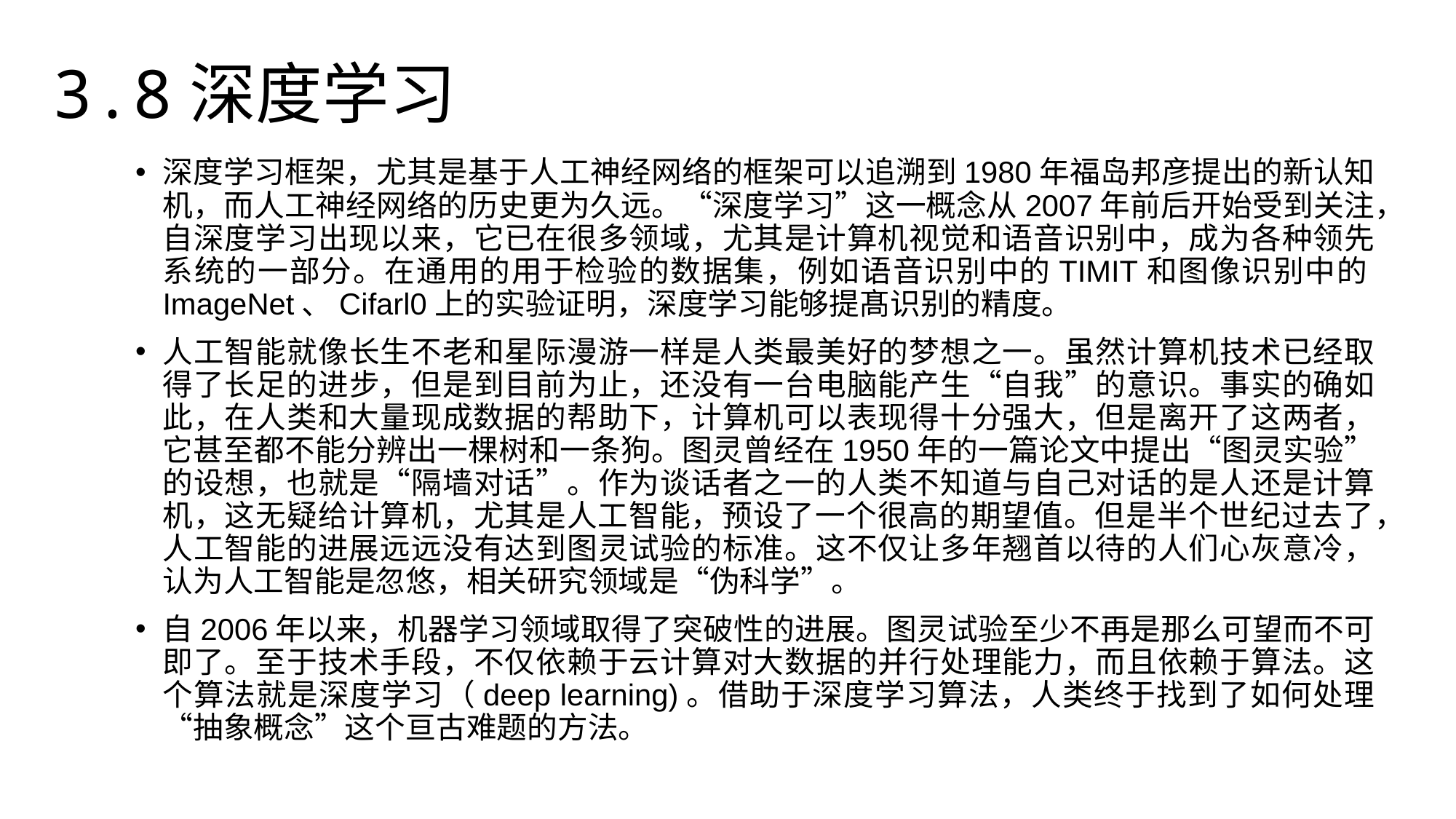

3.8深度学习
深度学习框架，尤其是基于人工神经网络的框架可以追溯到1980年福岛邦彦提出的新认知机，而人工神经网络的历史更为久远。“深度学习”这一概念从2007年前后开始受到关注，自深度学习出现以来，它已在很多领域，尤其是计算机视觉和语音识别中，成为各种领先系统的一部分。在通用的用于检验的数据集，例如语音识别中的TIMIT和图像识别中的ImageNet、Cifarl0上的实验证明，深度学习能够提髙识别的精度。
人工智能就像长生不老和星际漫游一样是人类最美好的梦想之一。虽然计算机技术已经取得了长足的进步，但是到目前为止，还没有一台电脑能产生“自我”的意识。事实的确如此，在人类和大量现成数据的帮助下，计算机可以表现得十分强大，但是离开了这两者，它甚至都不能分辨出一棵树和一条狗。图灵曾经在1950年的一篇论文中提出“图灵实验”的设想，也就是“隔墙对话”。作为谈话者之一的人类不知道与自己对话的是人还是计算机，这无疑给计算机，尤其是人工智能，预设了一个很高的期望值。但是半个世纪过去了，人工智能的进展远远没有达到图灵试验的标准。这不仅让多年翘首以待的人们心灰意冷，认为人工智能是忽悠，相关研究领域是“伪科学”。
自2006年以来，机器学习领域取得了突破性的进展。图灵试验至少不再是那么可望而不可即了。至于技术手段，不仅依赖于云计算对大数据的并行处理能力，而且依赖于算法。这个算法就是深度学习（deep learning)。借助于深度学习算法，人类终于找到了如何处理“抽象概念”这个亘古难题的方法。